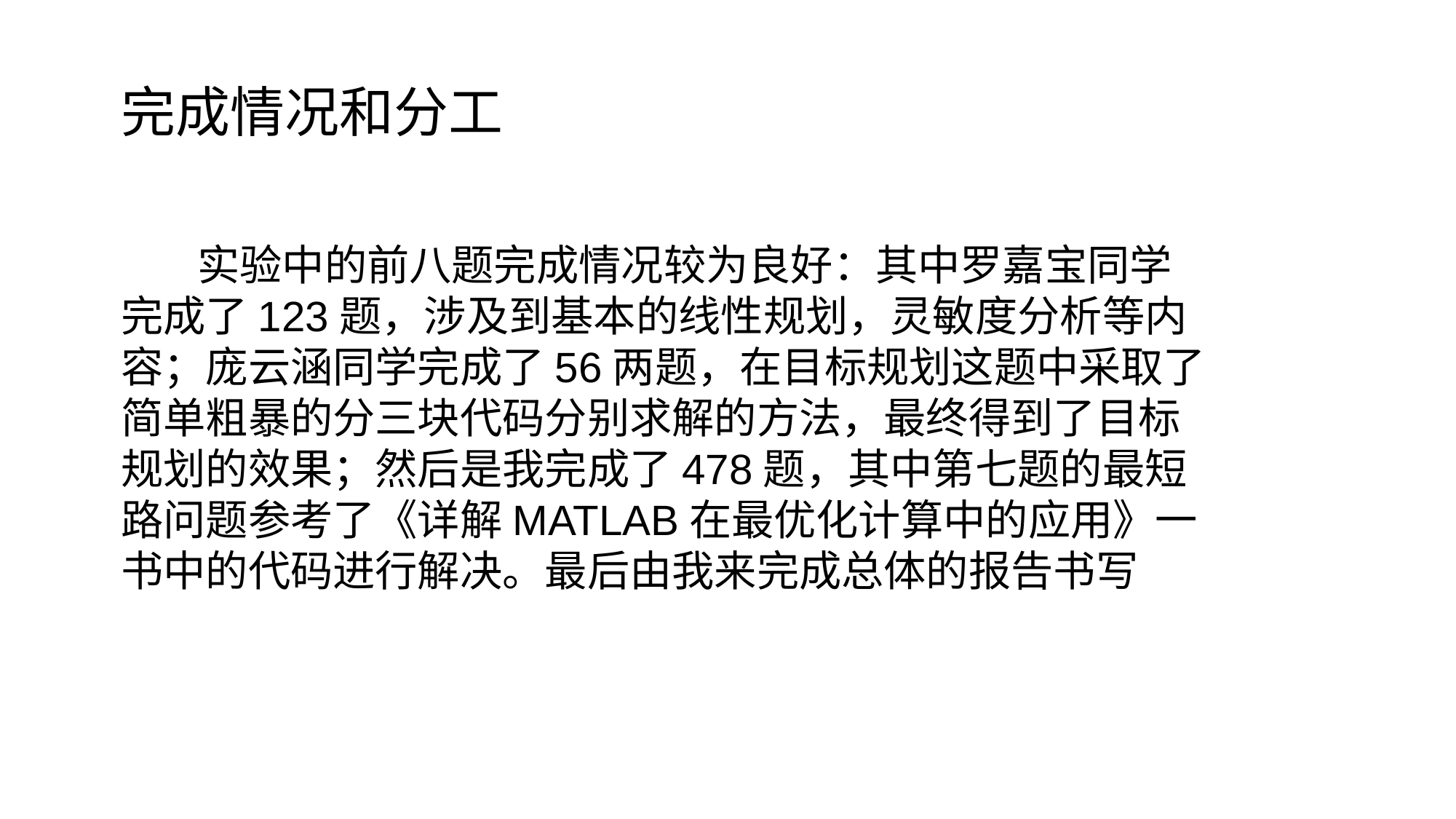

完成情况和分工
       实验中的前八题完成情况较为良好：其中罗嘉宝同学完成了123题，涉及到基本的线性规划，灵敏度分析等内容；庞云涵同学完成了56两题，在目标规划这题中采取了简单粗暴的分三块代码分别求解的方法，最终得到了目标规划的效果；然后是我完成了478题，其中第七题的最短路问题参考了《详解MATLAB在最优化计算中的应用》一书中的代码进行解决。最后由我来完成总体的报告书写